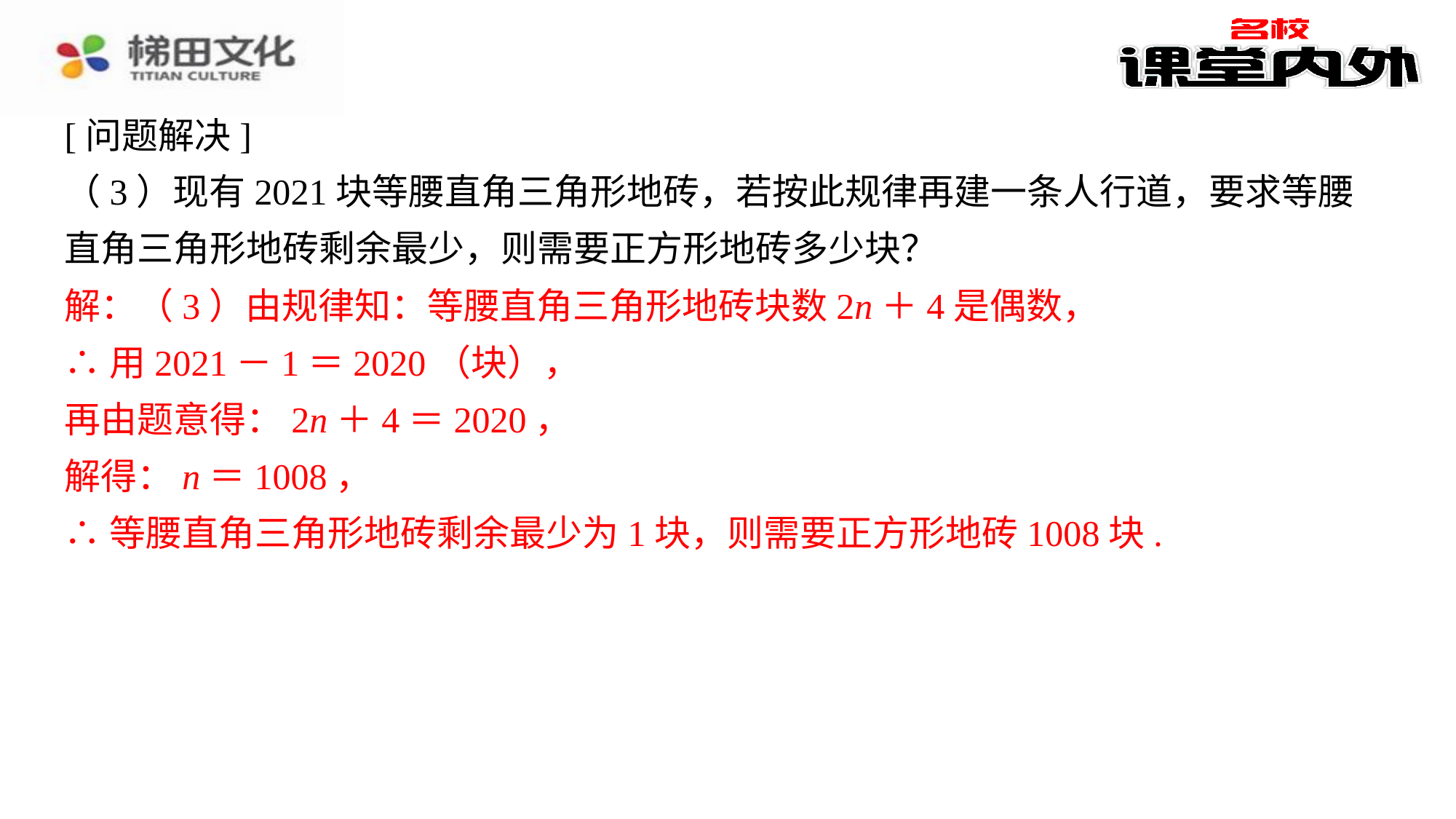

[问题解决]
（3）现有2021块等腰直角三角形地砖，若按此规律再建一条人行道，要求等腰直角三角形地砖剩余最少，则需要正方形地砖多少块？
解：（3）由规律知：等腰直角三角形地砖块数2n＋4是偶数，⁠
∴用2021－1＝2020（块），⁠
再由题意得：2n＋4＝2020，⁠
解得：n＝1008，⁠
∴等腰直角三角形地砖剩余最少为1块，则需要正方形地砖1008块.⁠
解：（3）由规律知：等腰直角三角形地砖块数2n＋4是偶数，
∴用2021－1＝2020（块），
再由题意得：2n＋4＝2020，
解得：n＝1008，
∴等腰直角三角形地砖剩余最少为1块，则需要正方形地砖1008块.